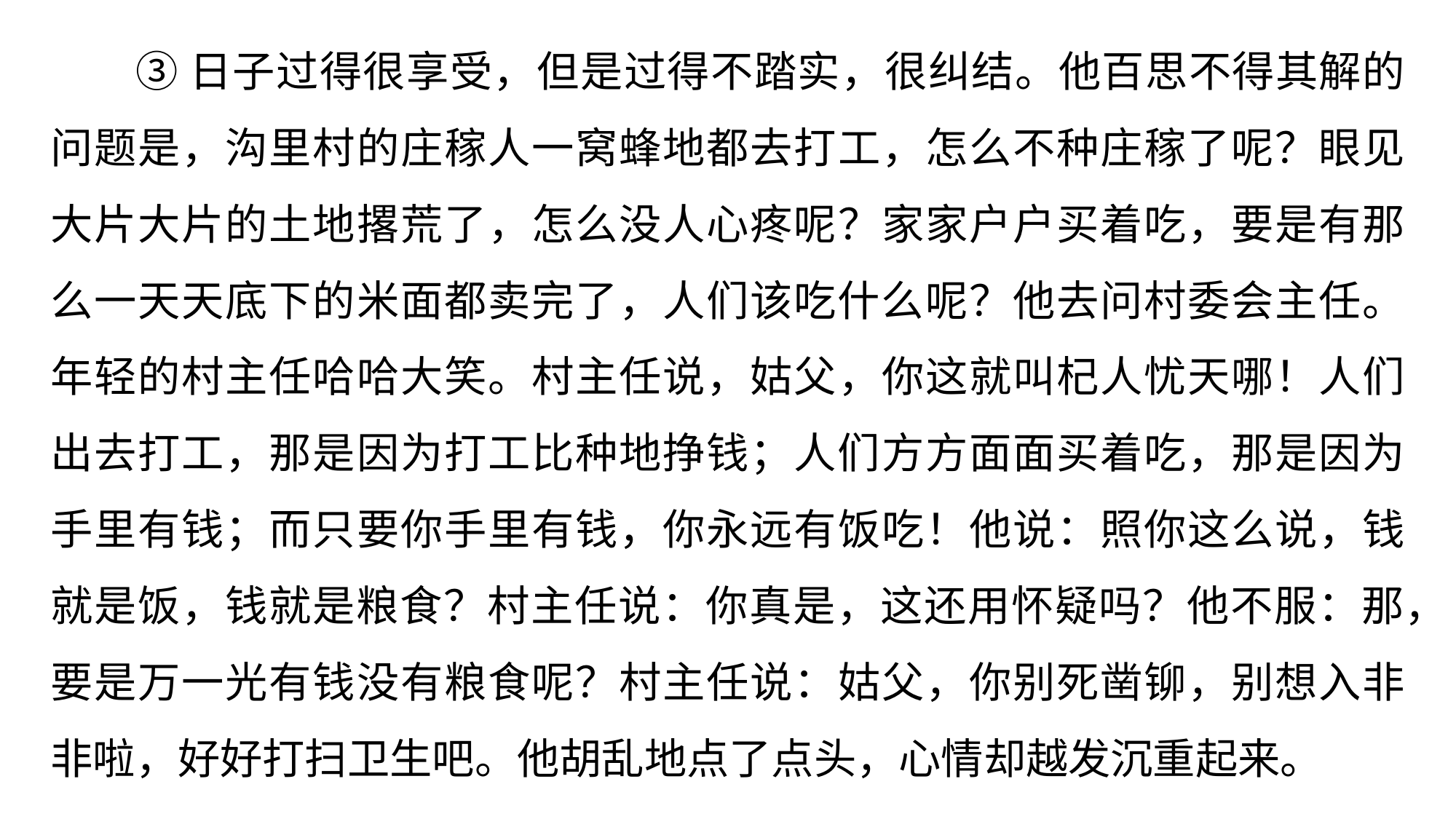

③日子过得很享受，但是过得不踏实，很纠结。他百思不得其解的问题是，沟里村的庄稼人一窝蜂地都去打工，怎么不种庄稼了呢？眼见大片大片的土地撂荒了，怎么没人心疼呢？家家户户买着吃，要是有那么一天天底下的米面都卖完了，人们该吃什么呢？他去问村委会主任。年轻的村主任哈哈大笑。村主任说，姑父，你这就叫杞人忧天哪！人们出去打工，那是因为打工比种地挣钱；人们方方面面买着吃，那是因为手里有钱；而只要你手里有钱，你永远有饭吃！他说：照你这么说，钱就是饭，钱就是粮食？村主任说：你真是，这还用怀疑吗？他不服：那，要是万一光有钱没有粮食呢？村主任说：姑父，你别死凿铆，别想入非非啦，好好打扫卫生吧。他胡乱地点了点头，心情却越发沉重起来。